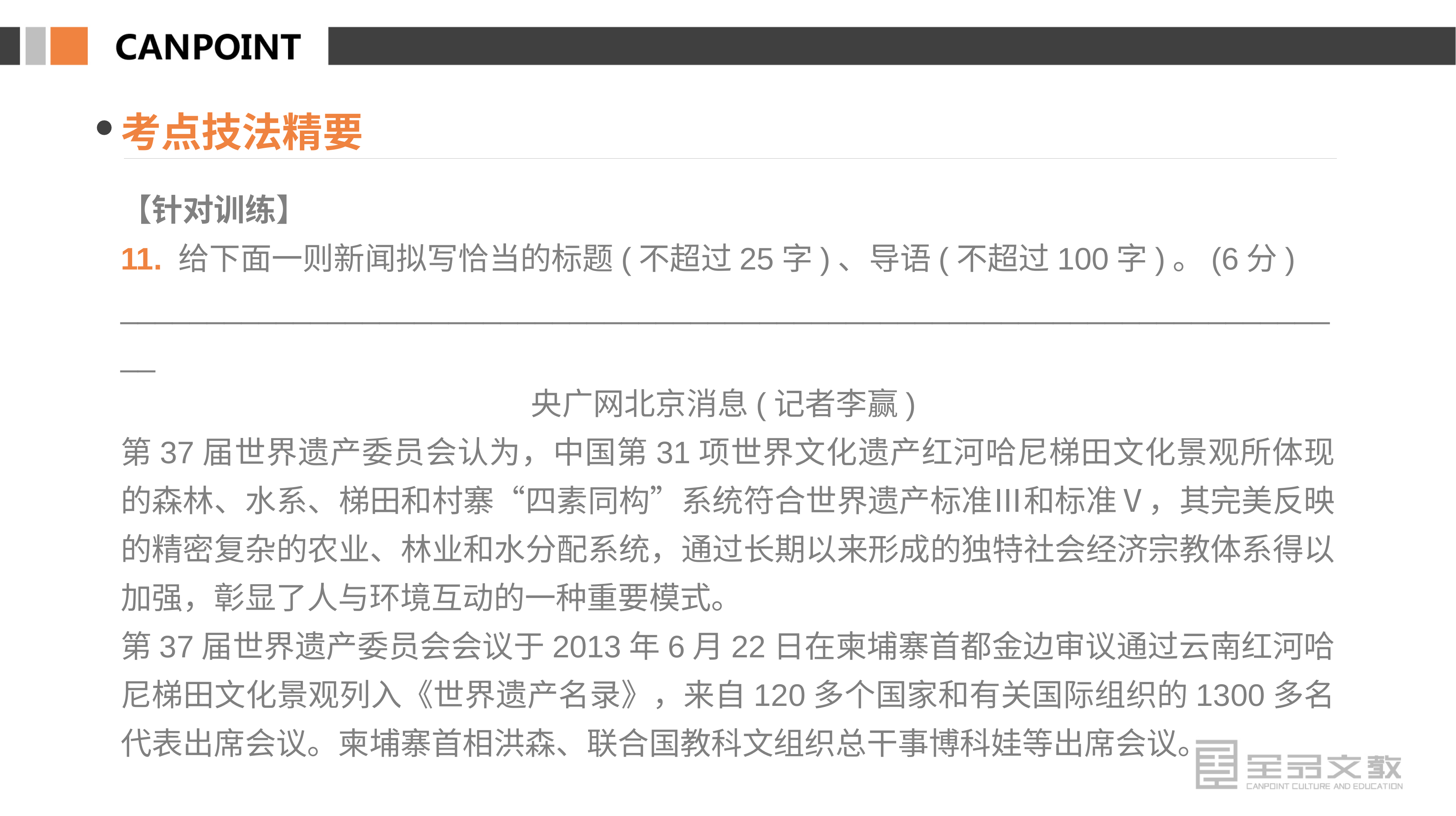

考点技法精要

【针对训练】
11. 给下面一则新闻拟写恰当的标题(不超过25字)、导语(不超过100字)。(6分)
________________________________________________________________________
央广网北京消息(记者李赢)
第37届世界遗产委员会认为，中国第31项世界文化遗产红河哈尼梯田文化景观所体现的森林、水系、梯田和村寨“四素同构”系统符合世界遗产标准Ⅲ和标准Ⅴ，其完美反映的精密复杂的农业、林业和水分配系统，通过长期以来形成的独特社会经济宗教体系得以加强，彰显了人与环境互动的一种重要模式。
第37届世界遗产委员会会议于2013年6月22日在柬埔寨首都金边审议通过云南红河哈尼梯田文化景观列入《世界遗产名录》，来自120多个国家和有关国际组织的1300多名代表出席会议。柬埔寨首相洪森、联合国教科文组织总干事博科娃等出席会议。